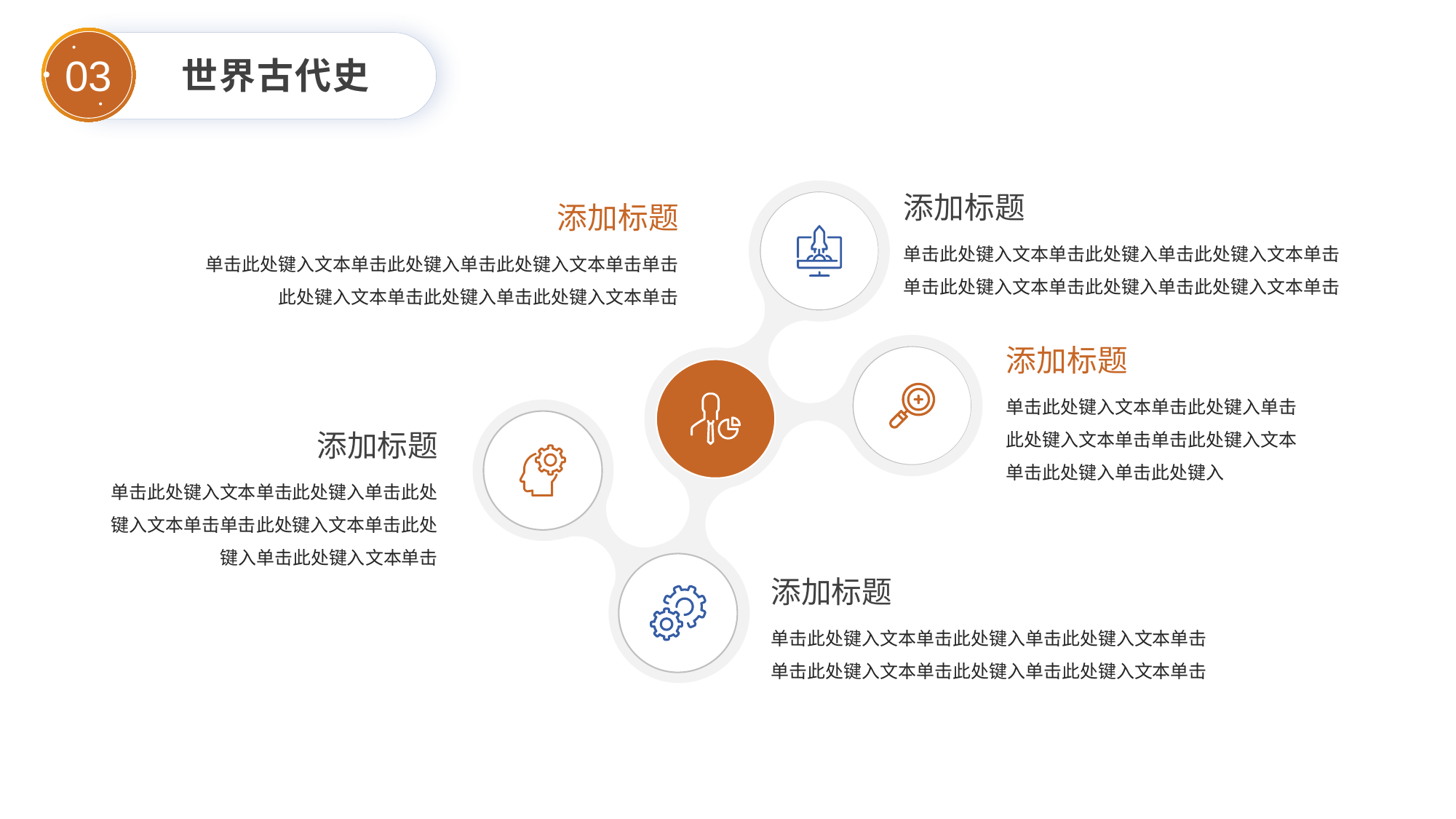

世界古代史
03

添加标题

添加标题

单击此处键入文本单击此处键入单击此处键入文本单击
单击此处键入文本单击此处键入单击此处键入文本单击

单击此处键入文本单击此处键入单击此处键入文本单击单击
此处键入文本单击此处键入单击此处键入文本单击

添加标题

单击此处键入文本单击此处键入单击此处键入文本单击单击此处键入文本单击此处键入单击此处键入

添加标题

单击此处键入文本单击此处键入单击此处
键入文本单击单击此处键入文本单击此处
键入单击此处键入文本单击

添加标题

单击此处键入文本单击此处键入单击此处键入文本单击
单击此处键入文本单击此处键入单击此处键入文本单击